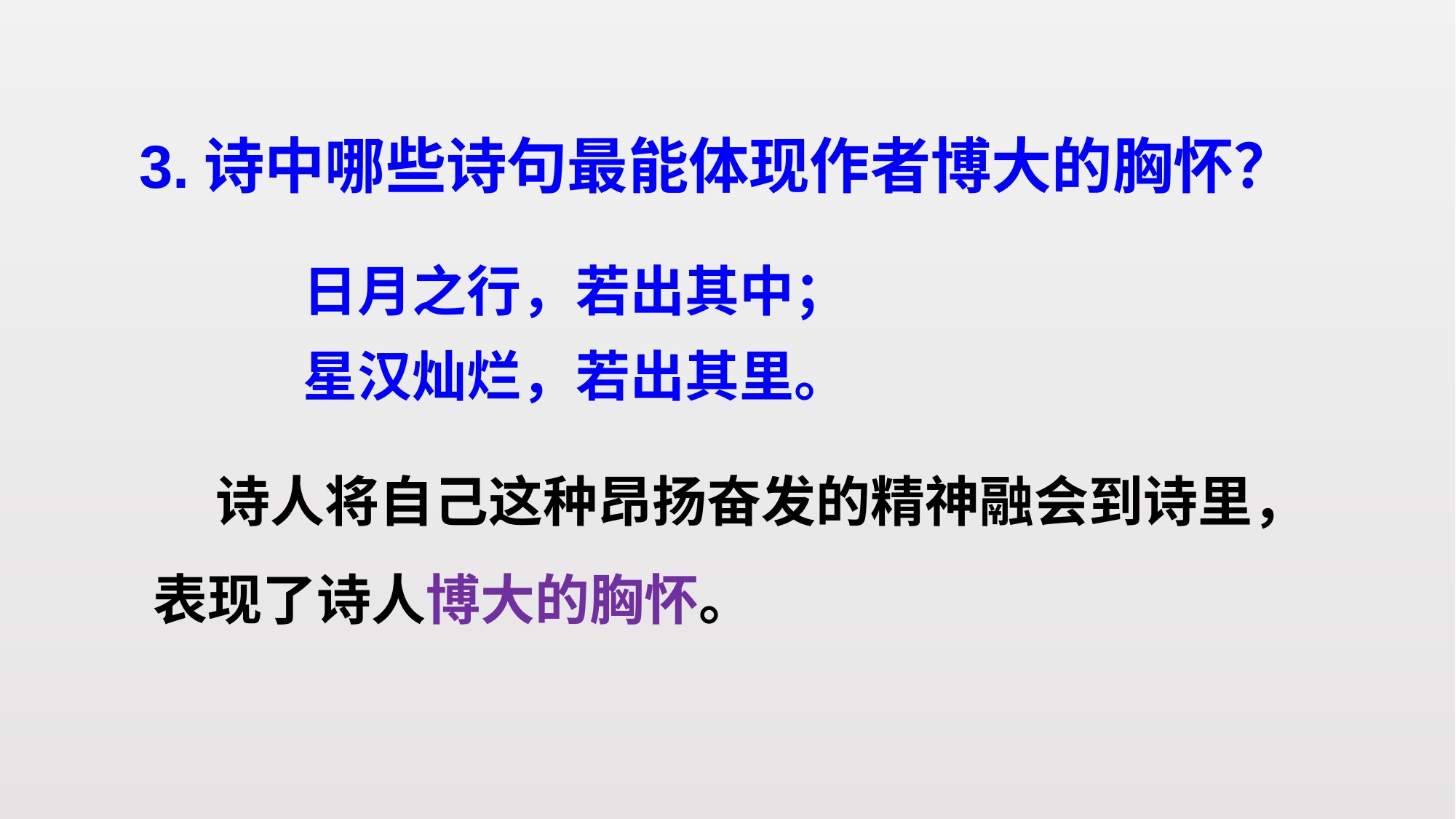

3.诗中哪些诗句最能体现作者博大的胸怀？
日月之行，若出其中；
星汉灿烂，若出其里。
    诗人将自己这种昂扬奋发的精神融会到诗里，表现了诗人博大的胸怀。